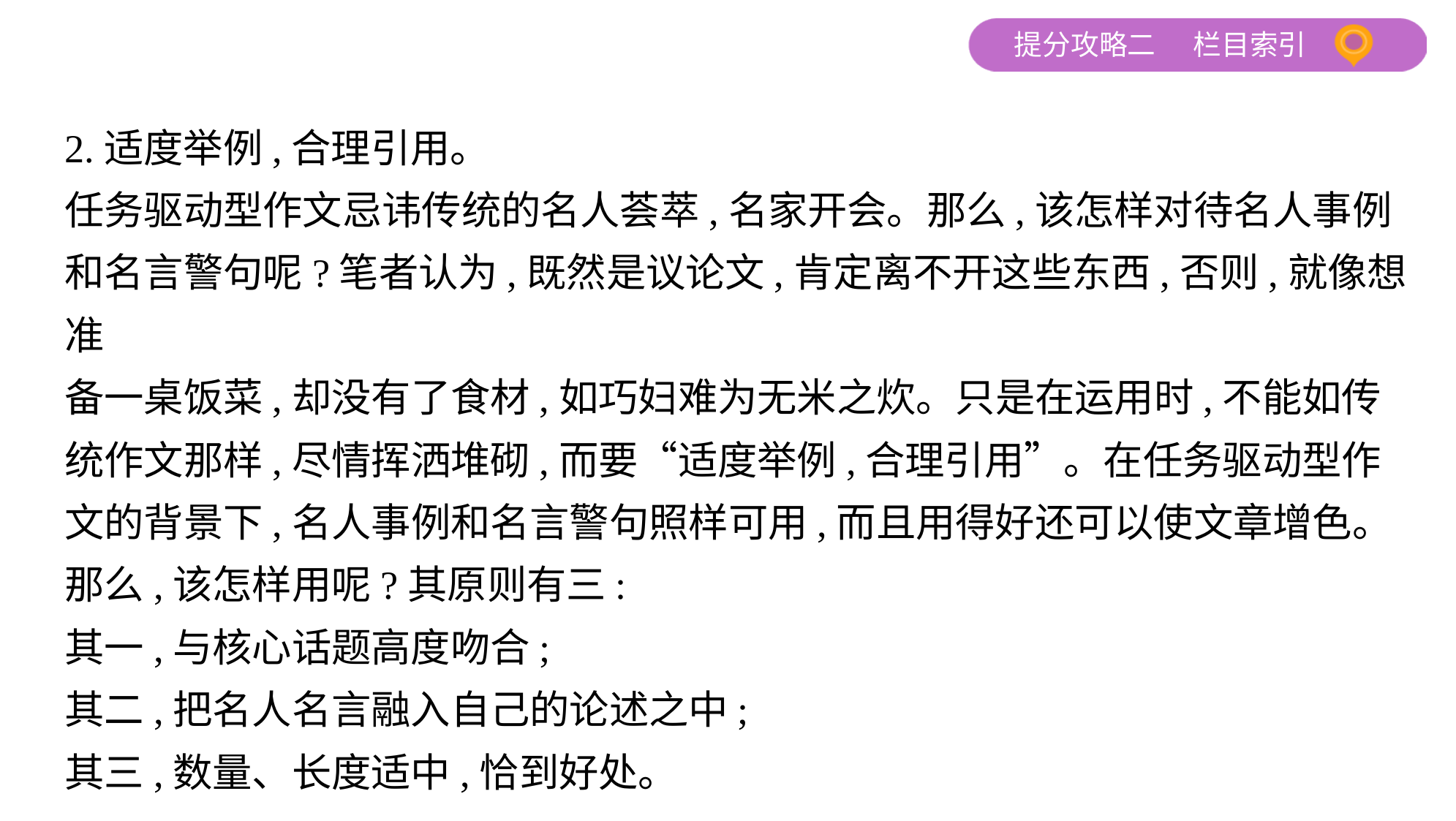

2.适度举例,合理引用。
任务驱动型作文忌讳传统的名人荟萃,名家开会。那么,该怎样对待名人事例
和名言警句呢?笔者认为,既然是议论文,肯定离不开这些东西,否则,就像想准
备一桌饭菜,却没有了食材,如巧妇难为无米之炊。只是在运用时,不能如传
统作文那样,尽情挥洒堆砌,而要“适度举例,合理引用”。在任务驱动型作
文的背景下,名人事例和名言警句照样可用,而且用得好还可以使文章增色。
那么,该怎样用呢?其原则有三:
其一,与核心话题高度吻合;
其二,把名人名言融入自己的论述之中;
其三,数量、长度适中,恰到好处。